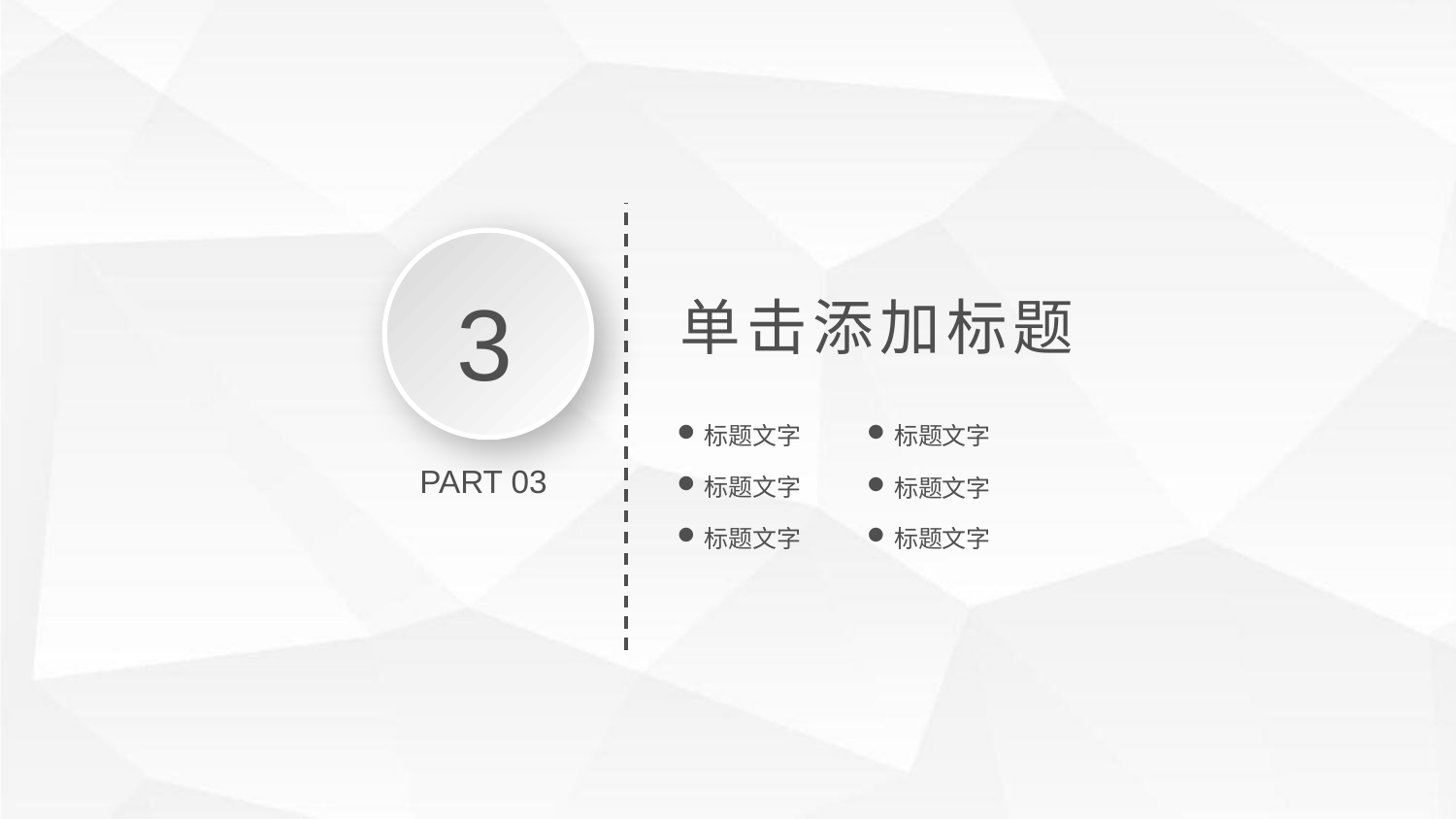

3
单击添加标题
标题文字
标题文字
PART 03
标题文字
标题文字
标题文字
标题文字